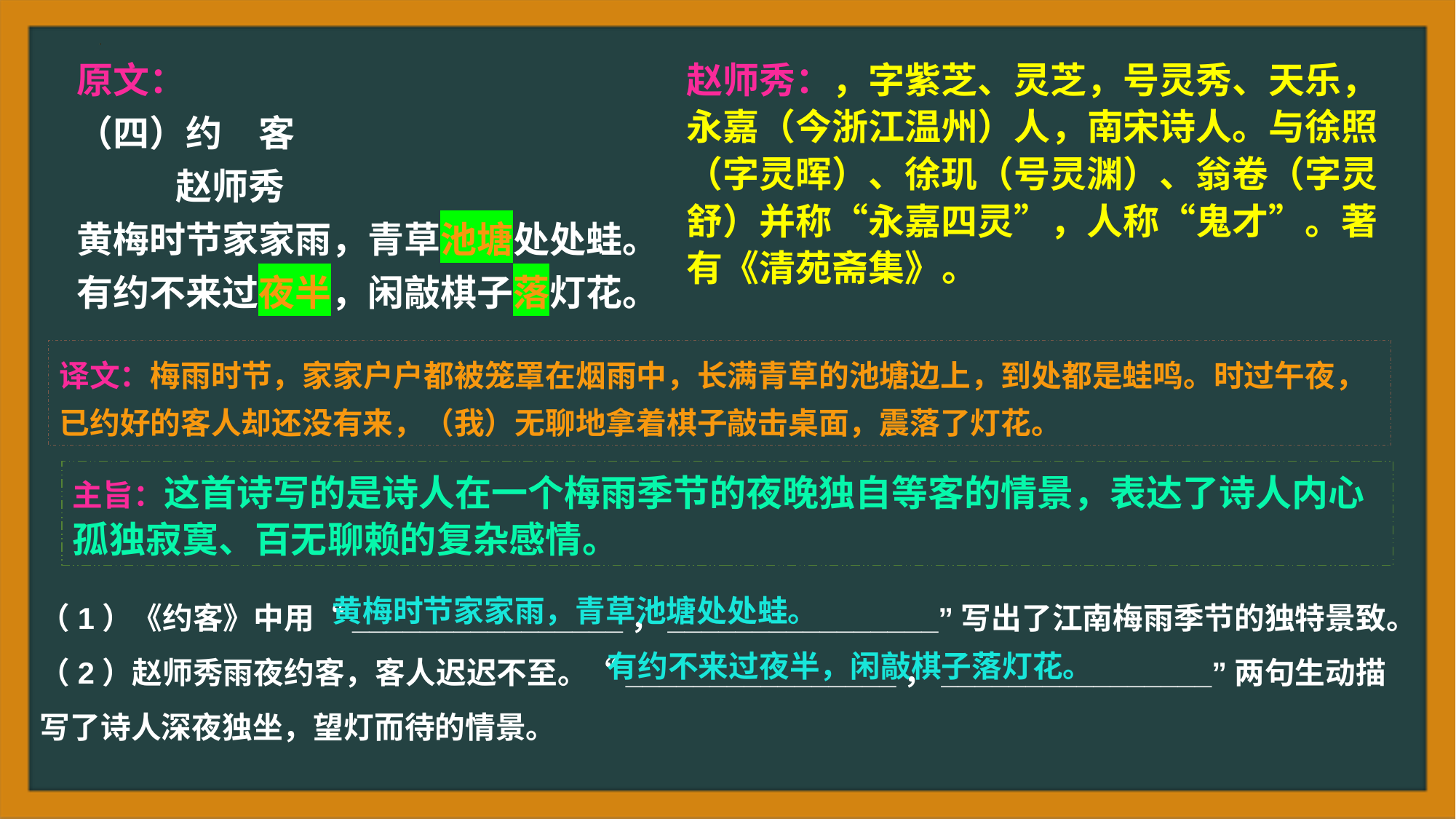

原文：
（四）约　客
           赵师秀
黄梅时节家家雨，青草池塘处处蛙。
有约不来过夜半，闲敲棋子落灯花。
赵师秀：，字紫芝、灵芝，号灵秀、天乐，永嘉（今浙江温州）人，南宋诗人。与徐照（字灵晖）、徐玑（号灵渊）、翁卷（字灵舒）并称“永嘉四灵”，人称“鬼才”。著有《清苑斋集》。
译文：梅雨时节，家家户户都被笼罩在烟雨中，长满青草的池塘边上，到处都是蛙鸣。时过午夜，已约好的客人却还没有来，（我）无聊地拿着棋子敲击桌面，震落了灯花。
主旨：这首诗写的是诗人在一个梅雨季节的夜晚独自等客的情景，表达了诗人内心孤独寂寞、百无聊赖的复杂感情。
（1）《约客》中用“________________，________________”写出了江南梅雨季节的独特景致。
（2）赵师秀雨夜约客，客人迟迟不至。“________________，________________”两句生动描写了诗人深夜独坐，望灯而待的情景。
黄梅时节家家雨，青草池塘处处蛙。
有约不来过夜半，闲敲棋子落灯花。